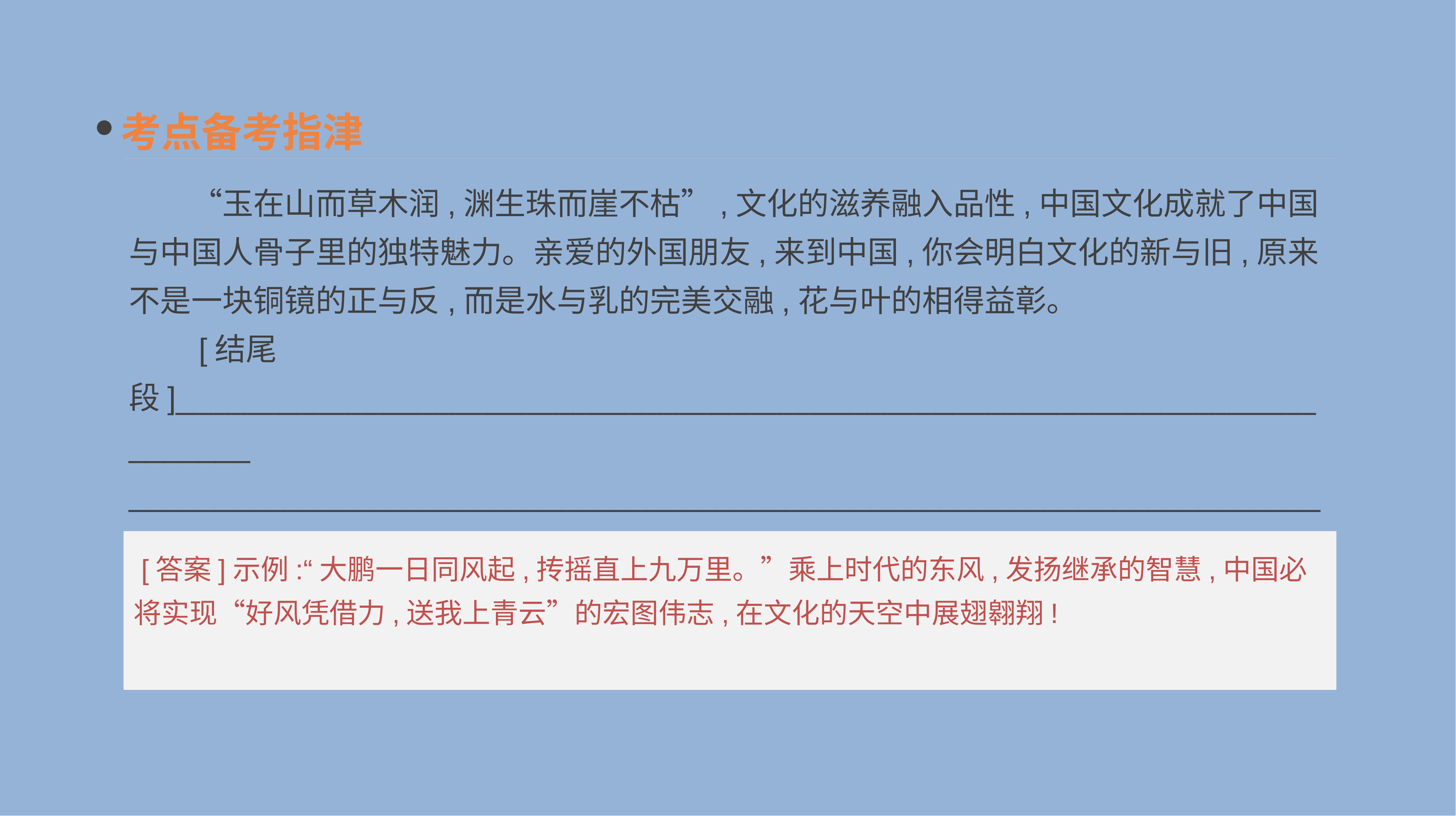

考点备考指津

　　“玉在山而草木润,渊生珠而崖不枯”,文化的滋养融入品性,中国文化成就了中国与中国人骨子里的独特魅力。亲爱的外国朋友,来到中国,你会明白文化的新与旧,原来不是一块铜镜的正与反,而是水与乳的完美交融,花与叶的相得益彰。
　　[结尾段]_________________________________________________________________________
_____________________________________________________________________________________
(2017年全国卷Ⅰ高分作文《传统为壤,继承花开》)

 [答案]示例:“大鹏一日同风起,抟摇直上九万里。”乘上时代的东风,发扬继承的智慧,中国必将实现“好风凭借力,送我上青云”的宏图伟志,在文化的天空中展翅翱翔!